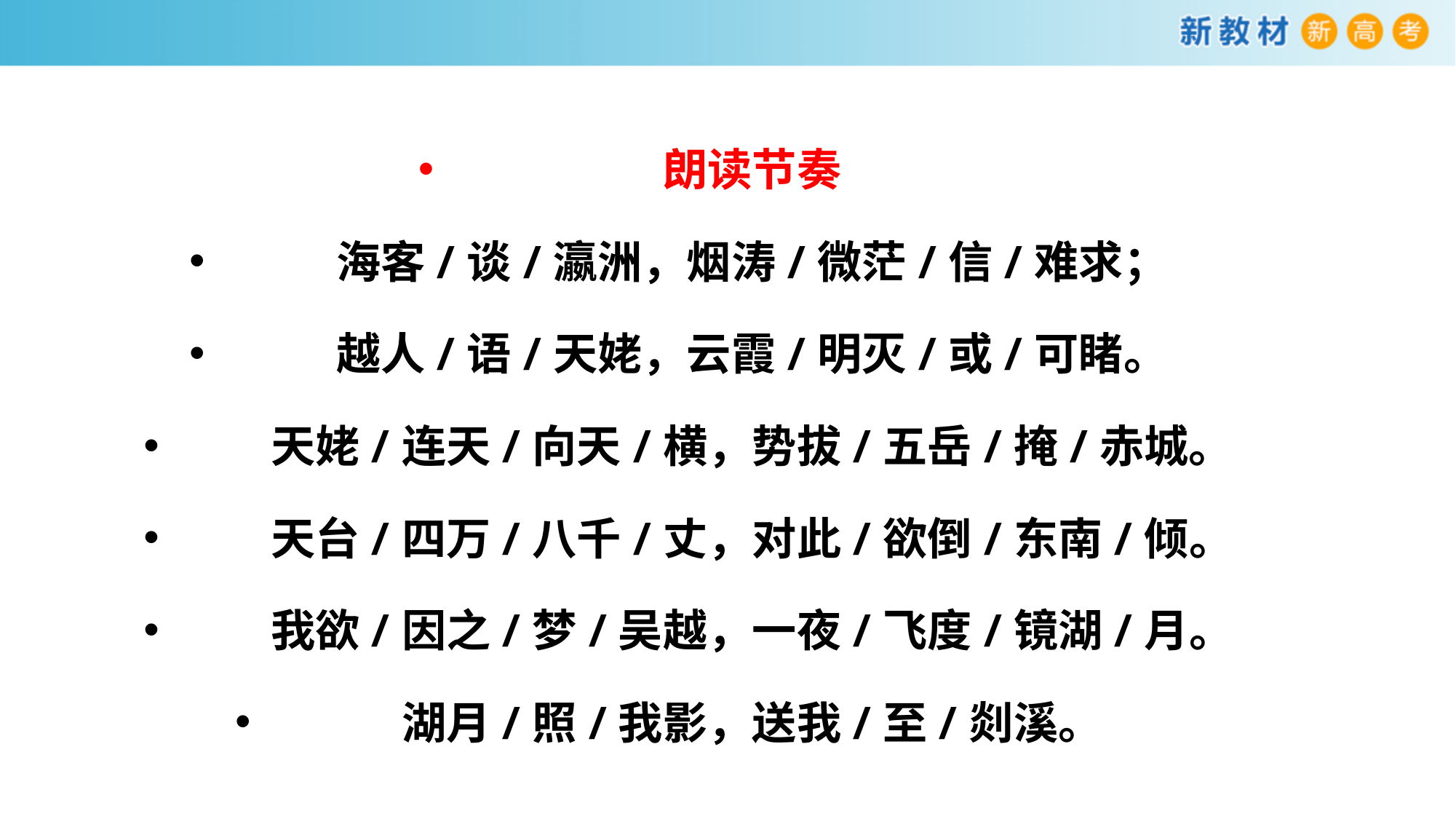

朗读节奏
海客/谈/瀛洲，烟涛/微茫/信/难求；
越人/语/天姥，云霞/明灭/或/可睹。
天姥/连天/向天/横，势拔/五岳/掩/赤城。
天台/四万/八千/丈，对此/欲倒/东南/倾。
我欲/因之/梦/吴越，一夜/飞度/镜湖/月。
湖月/照/我影，送我/至/剡溪。